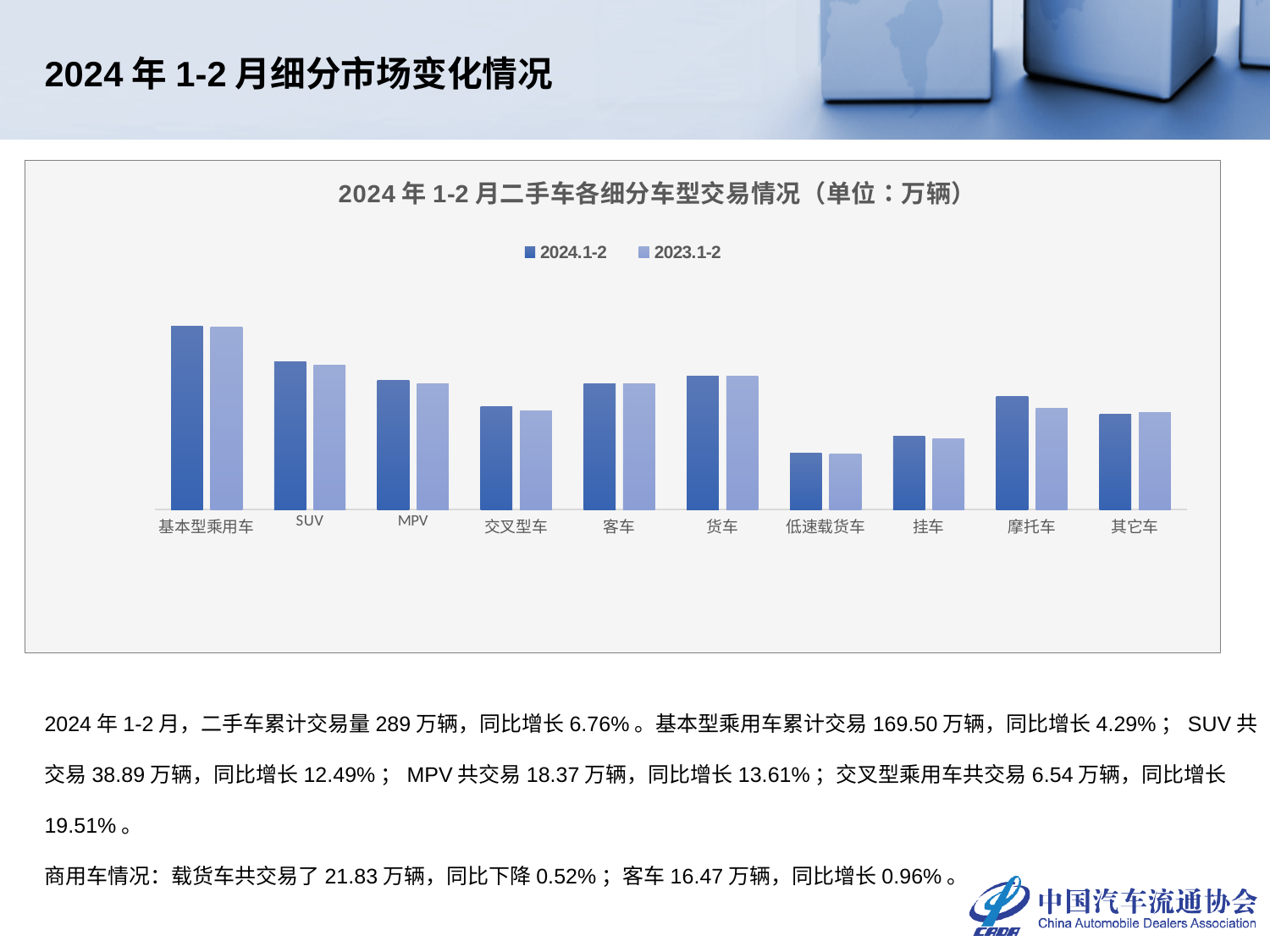

2024年1-2月细分市场变化情况

### Chart: 2024年1-2月二手车各细分车型交易情况（单位：万辆）

| Category | 2024.1-2 | 2023.1-2 |
|---|---|---|
| 基本型乘用车 | 169.5012 | 162.531 |
| SUV | 38.891 | 34.5725 |
| MPV | 18.3671 | 16.1675 |
| 交叉型车 | 6.5382 | 5.4709 |
| 客车 | 16.4654 | 16.3096 |
| 货车 | 21.8345 | 21.9495 |
| 低速载货车 | 0.9629 | 0.9269 |
| 挂车 | 1.9165 | 1.75 |
| 摩托车 | 9.7626 | 5.9084 |
| 其它车 | 4.7593 | 5.1167 |
2024年1-2月，二手车累计交易量289万辆，同比增长6.76%。基本型乘用车累计交易169.50万辆，同比增长4.29%；SUV共交易38.89万辆，同比增长12.49%；MPV共交易18.37万辆，同比增长13.61%；交叉型乘用车共交易6.54万辆，同比增长19.51%。
商用车情况：载货车共交易了21.83万辆，同比下降0.52%；客车16.47万辆，同比增长0.96%。